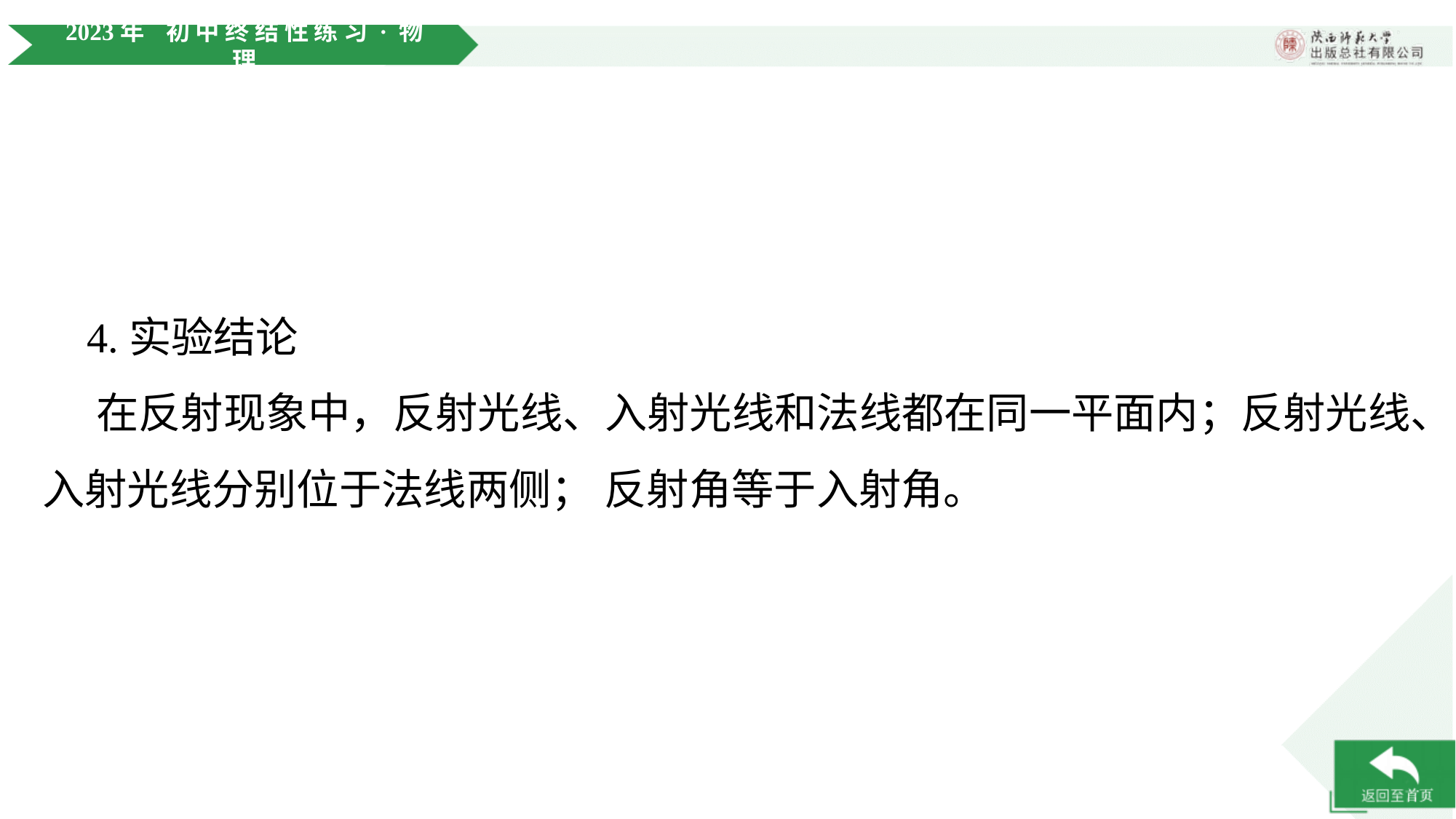

4.实验结论
    在反射现象中，反射光线、入射光线和法线都在同一平面内；反射光线、入射光线分别位于法线两侧； 反射角等于入射角。